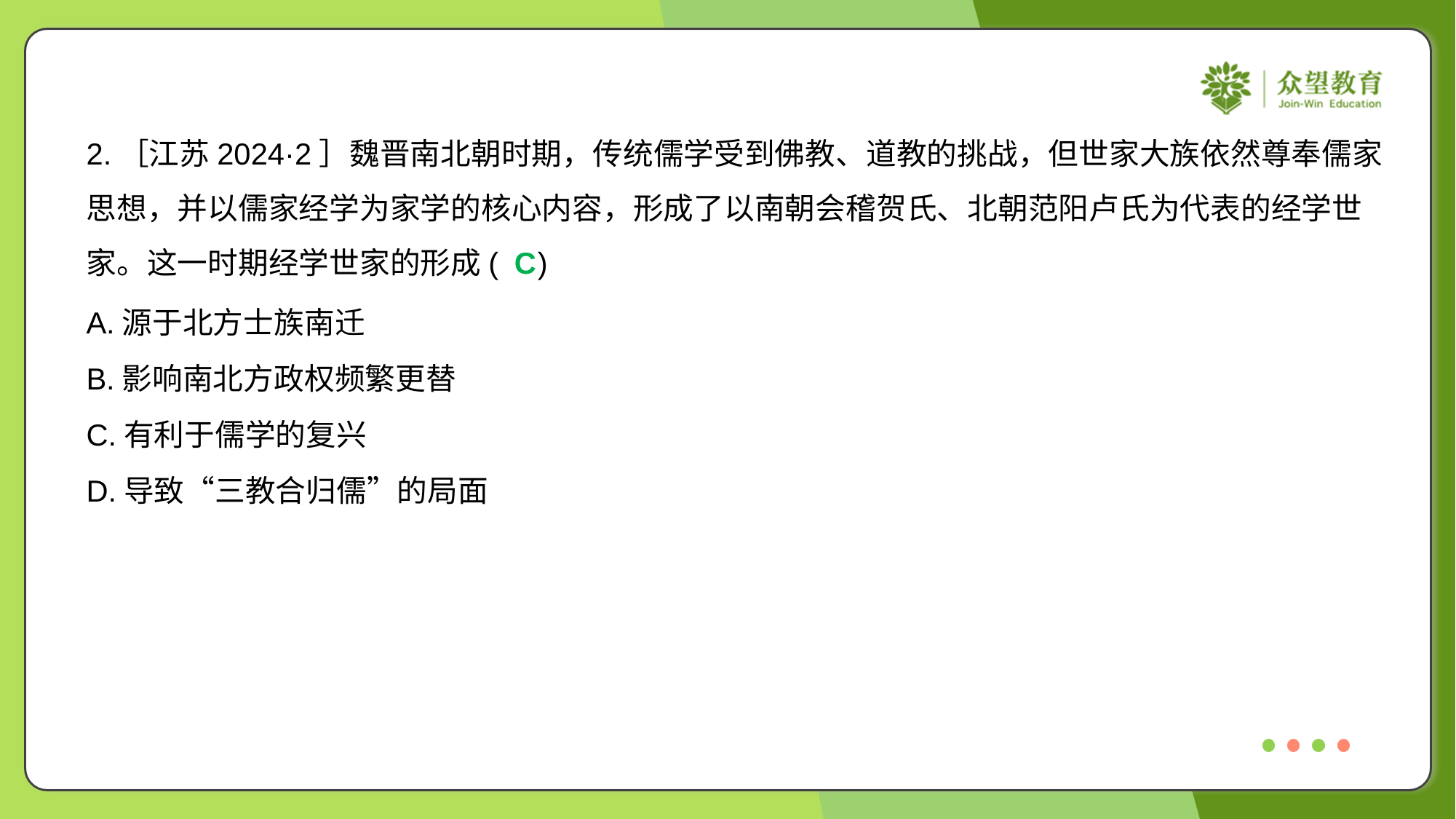

2.［江苏2024·2］魏晋南北朝时期，传统儒学受到佛教、道教的挑战，但世家大族依然尊奉儒家
思想，并以儒家经学为家学的核心内容，形成了以南朝会稽贺氏、北朝范阳卢氏为代表的经学世
家。这一时期经学世家的形成(     )
C
A.源于北方士族南迁
B.影响南北方政权频繁更替
C.有利于儒学的复兴
D.导致“三教合归儒”的局面